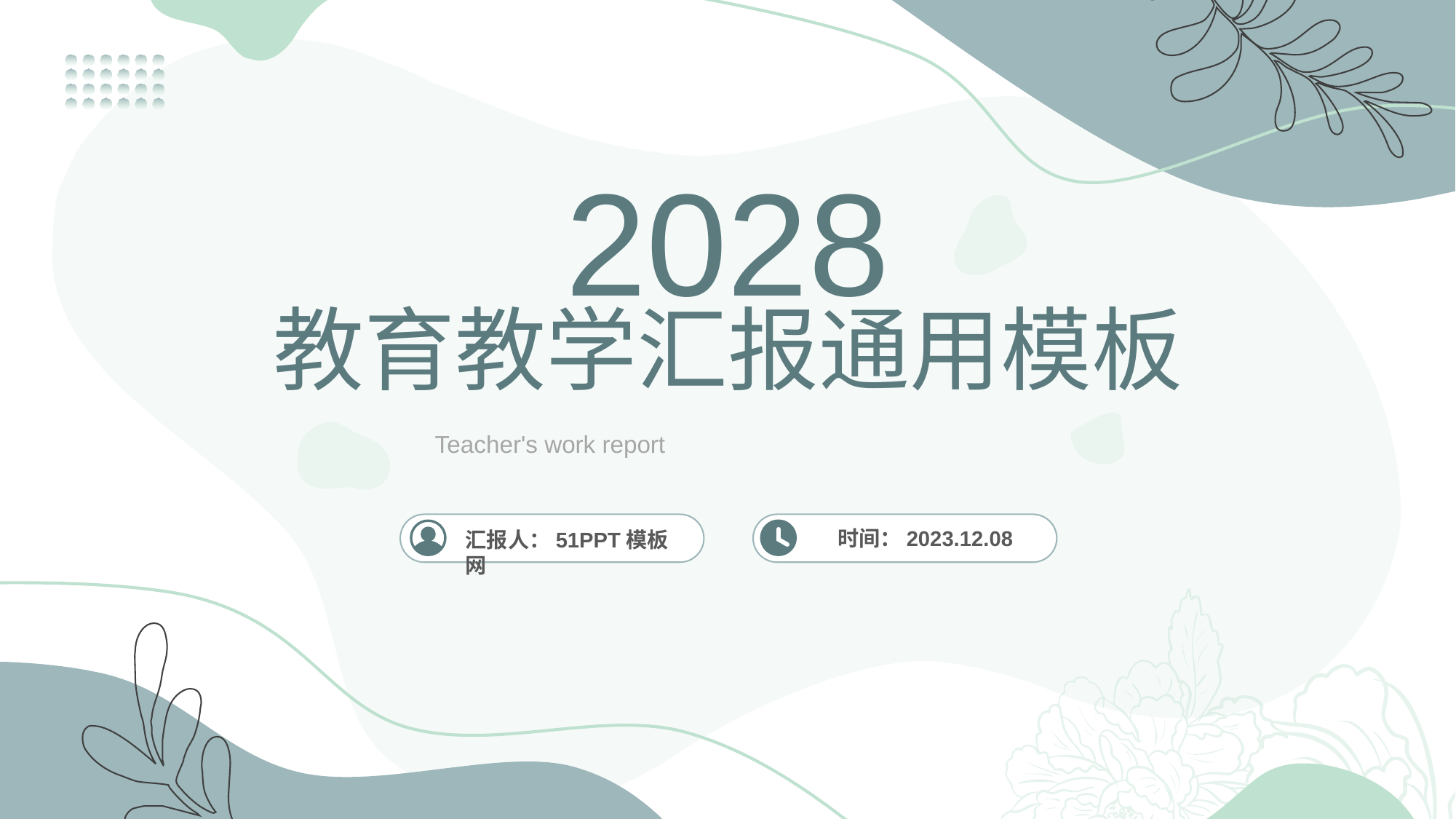

2028

教育教学汇报通用模板

Teacher's work report

汇报人：51PPT模板网

时间：2023.12.08